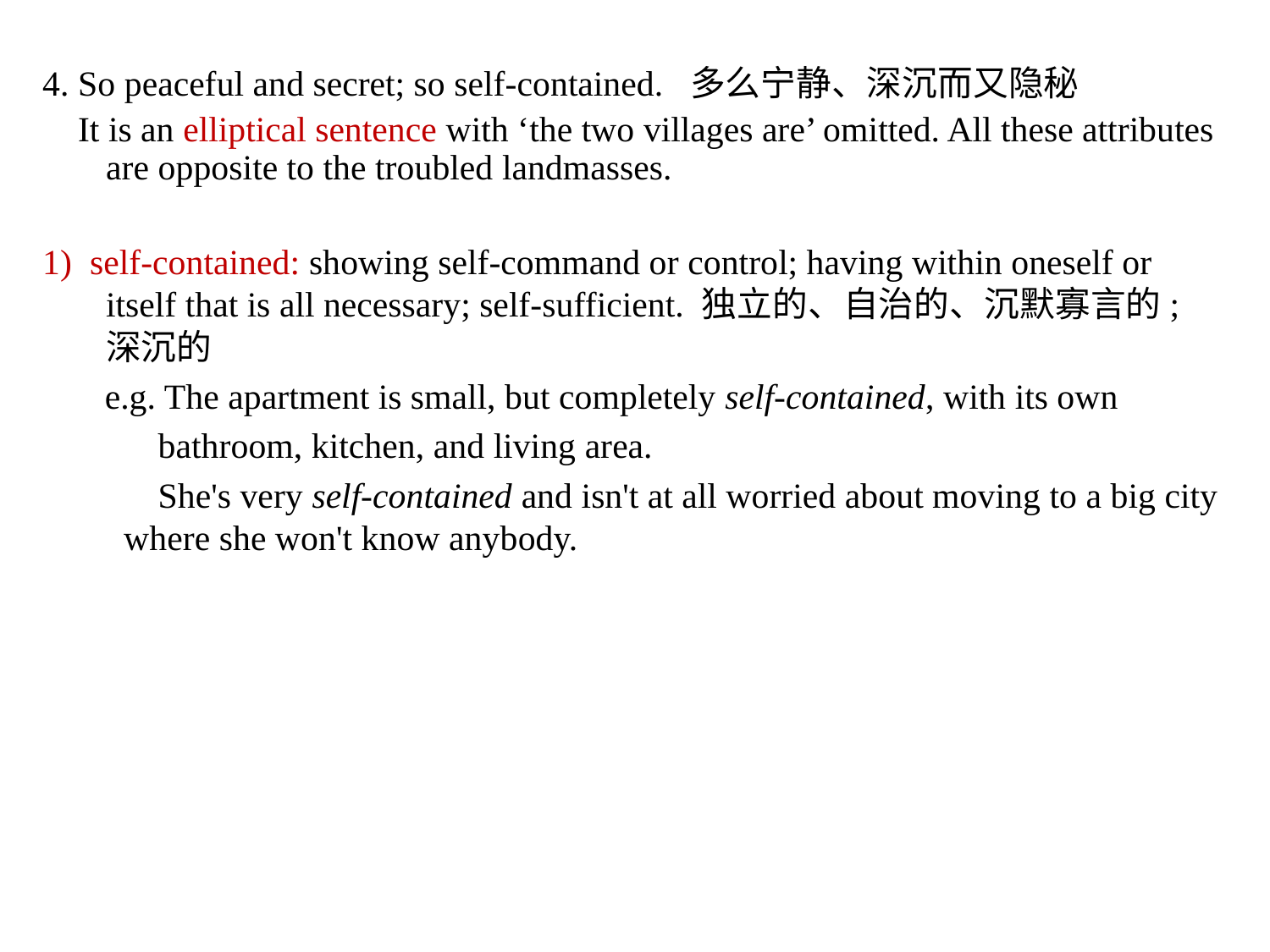

4. So peaceful and secret; so self-contained.  多么宁静、深沉而又隐秘
    It is an elliptical sentence with ‘the two villages are’ omitted. All these attributes are opposite to the troubled landmasses.

1)  self-contained: showing self-command or control; having within oneself or itself that is all necessary; self-sufficient. 独立的、自治的、沉默寡言的; 深沉的
       e.g. The apartment is small, but completely self-contained, with its own
             bathroom, kitchen, and living area.
             She's very self-contained and isn't at all worried about moving to a big city    where she won't know anybody.